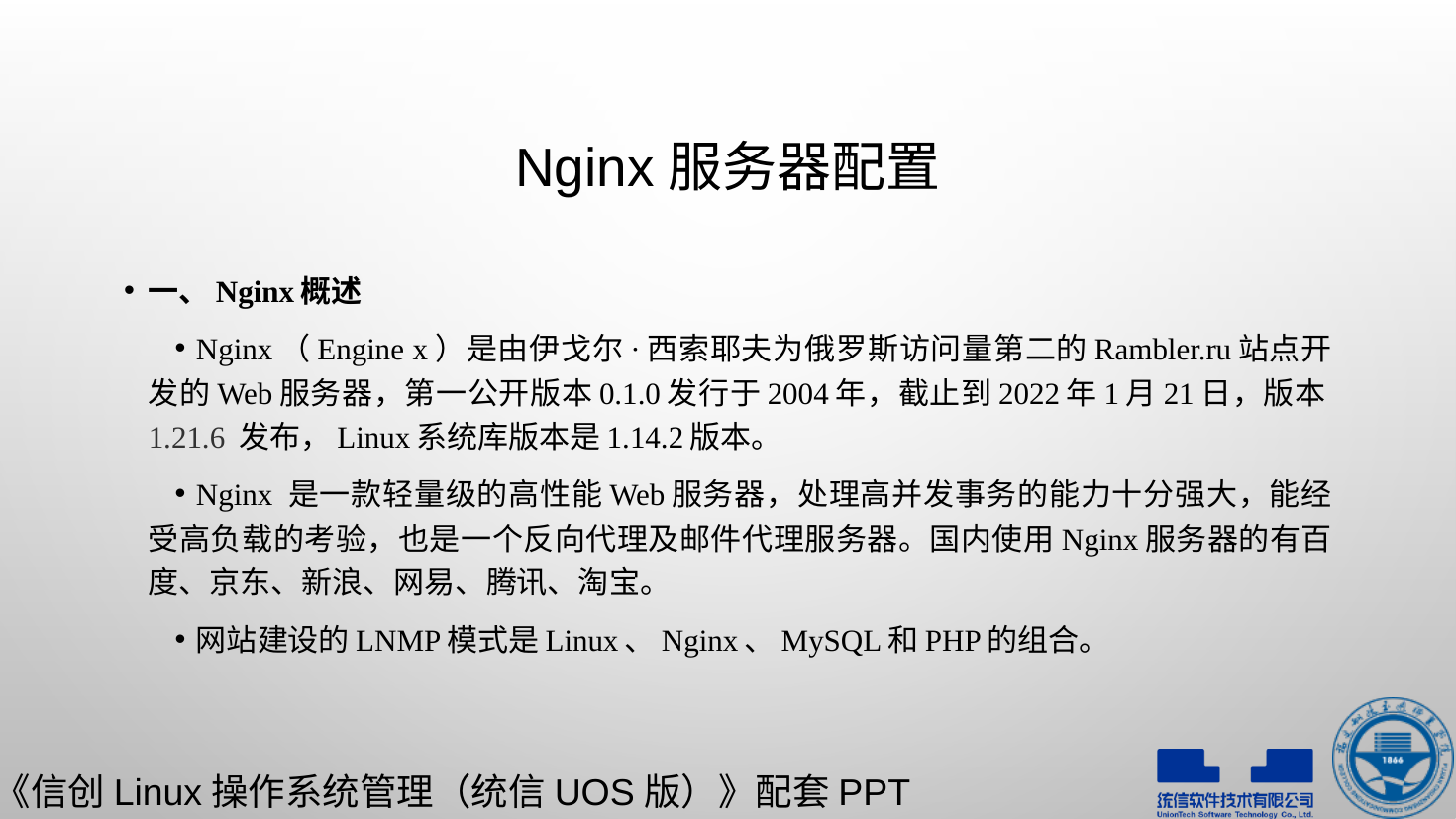

# Nginx服务器配置
一、Nginx概述
Nginx（Engine x）是由伊戈尔·西索耶夫为俄罗斯访问量第二的Rambler.ru站点开发的Web服务器，第一公开版本0.1.0发行于2004年，截止到2022年1月21日，版本1.21.6 发布，Linux系统库版本是1.14.2版本。
Nginx 是一款轻量级的高性能Web服务器，处理高并发事务的能力十分强大，能经受高负载的考验，也是一个反向代理及邮件代理服务器。国内使用Nginx服务器的有百度、京东、新浪、网易、腾讯、淘宝。
网站建设的LNMP模式是Linux、Nginx、MySQL和PHP的组合。